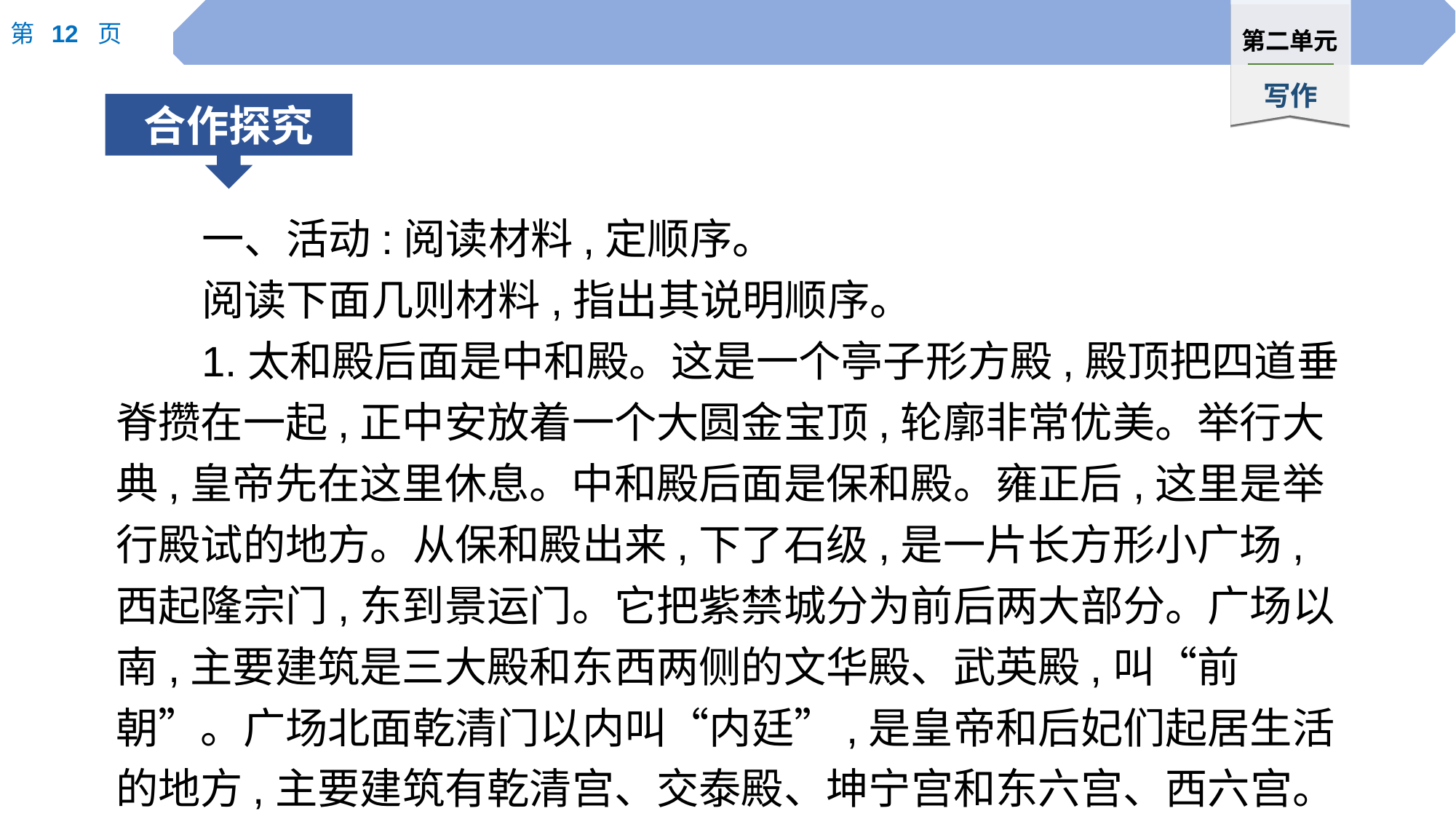

一、活动:阅读材料,定顺序。
阅读下面几则材料,指出其说明顺序。
1.太和殿后面是中和殿。这是一个亭子形方殿,殿顶把四道垂脊攒在一起,正中安放着一个大圆金宝顶,轮廓非常优美。举行大典,皇帝先在这里休息。中和殿后面是保和殿。雍正后,这里是举行殿试的地方。从保和殿出来,下了石级,是一片长方形小广场,西起隆宗门,东到景运门。它把紫禁城分为前后两大部分。广场以南,主要建筑是三大殿和东西两侧的文华殿、武英殿,叫“前朝”。广场北面乾清门以内叫“内廷”,是皇帝和后妃们起居生活的地方,主要建筑有乾清宫、交泰殿、坤宁宫和东六宫、西六宫。